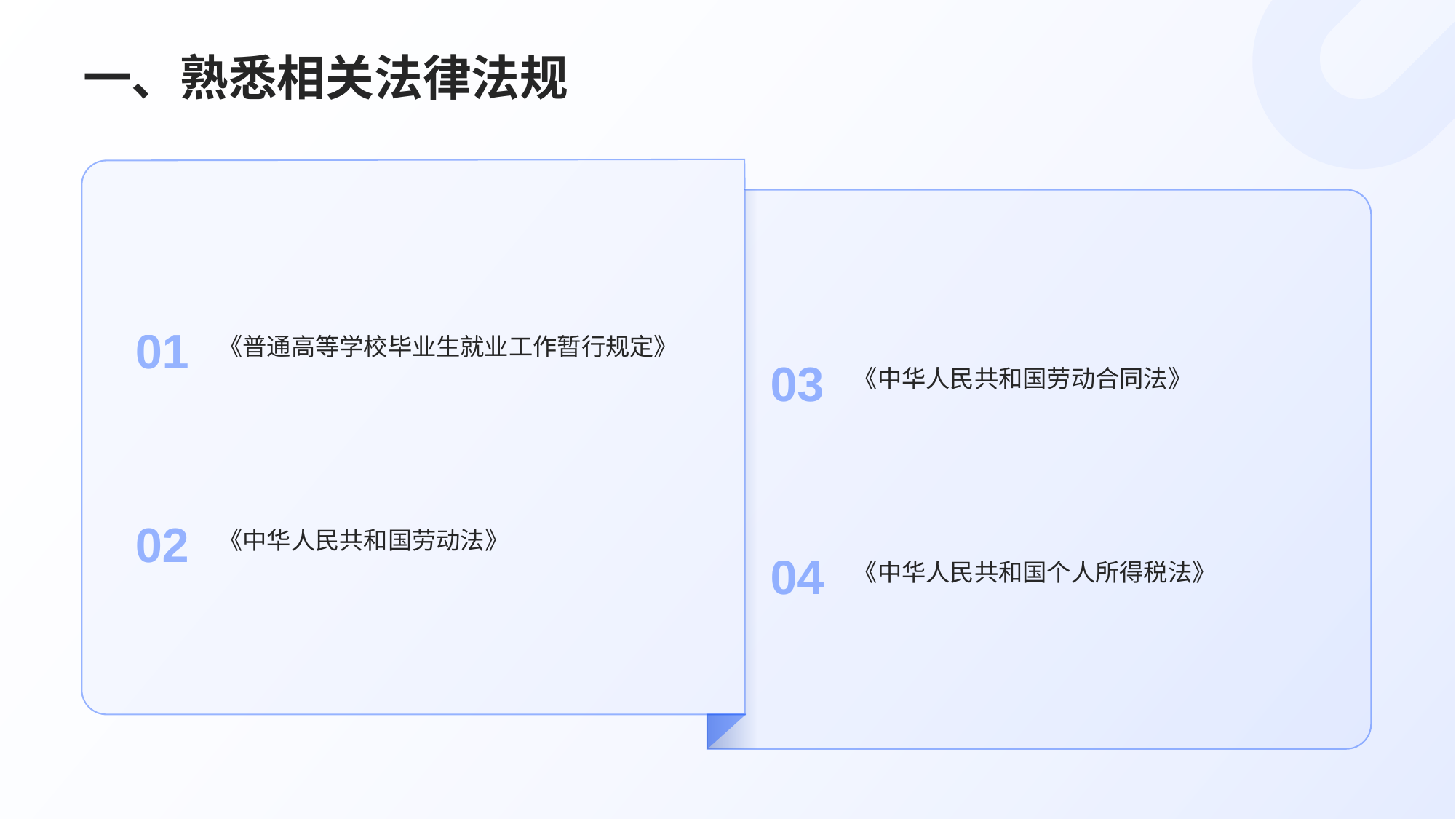

# 一、熟悉相关法律法规

《普通高等学校毕业生就业工作暂行规定》
《中华人民共和国劳动合同法》
01
03
《中华人民共和国劳动法》
《中华人民共和国个人所得税法》
02
04